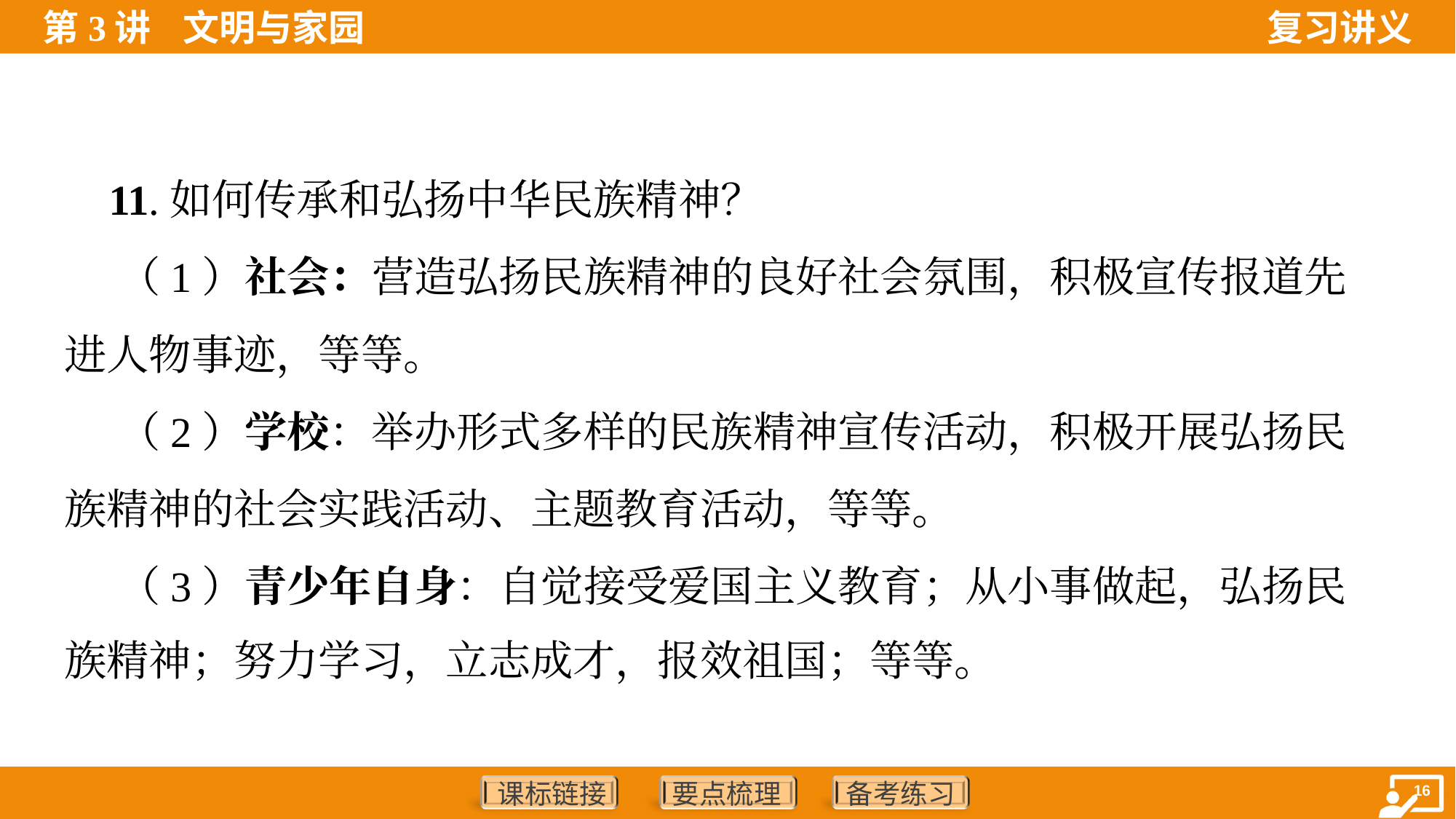

11.如何传承和弘扬中华民族精神？
    （1）社会：营造弘扬民族精神的良好社会氛围，积极宣传报道先
进人物事迹，等等。
    （2）学校：举办形式多样的民族精神宣传活动，积极开展弘扬民
族精神的社会实践活动、主题教育活动，等等。
    （3）青少年自身：自觉接受爱国主义教育；从小事做起，弘扬民
族精神；努力学习，立志成才，报效祖国；等等。